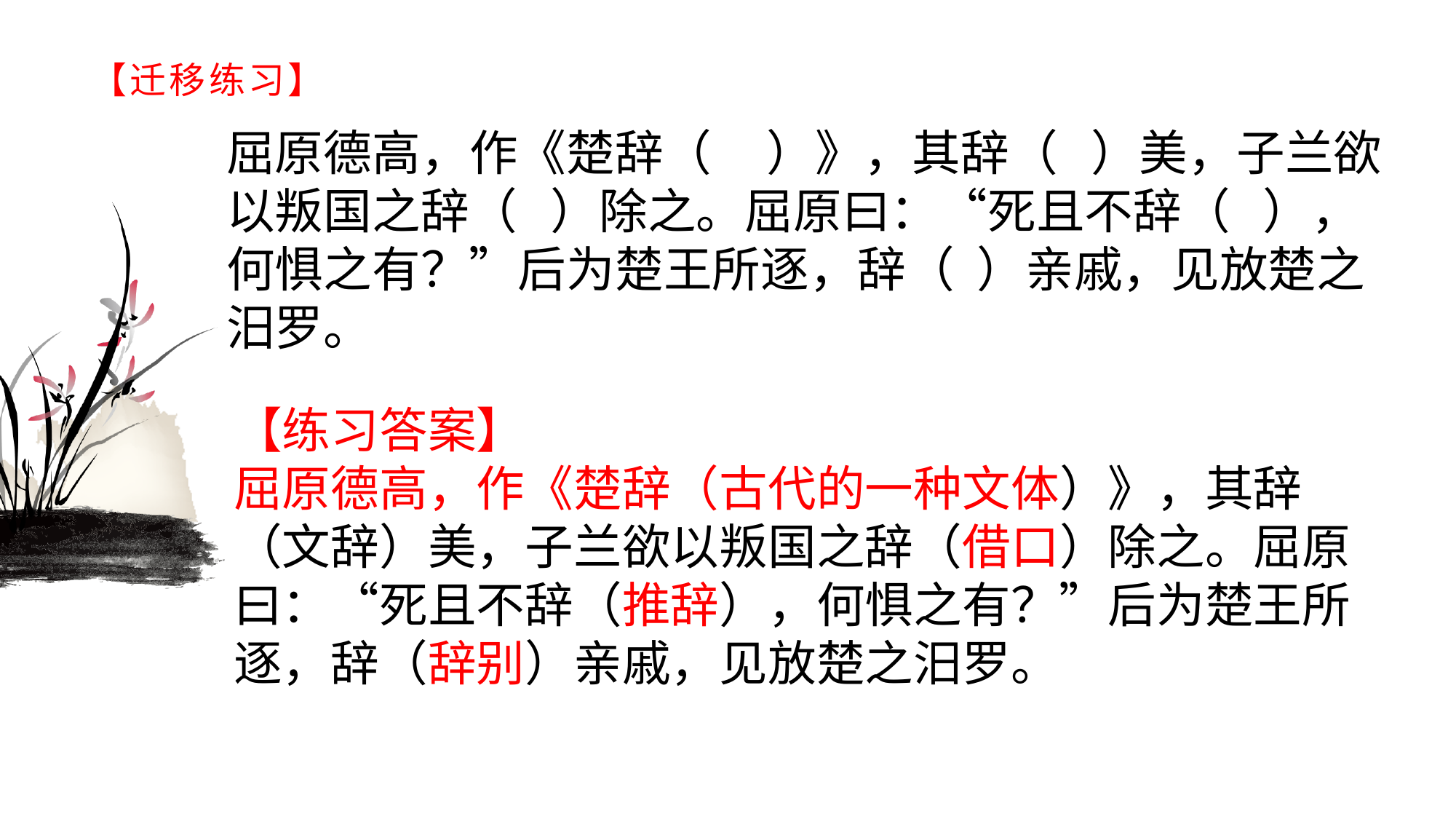

# 【迁移练习】
屈原德高，作《楚辞（     ）》，其辞（   ）美，子兰欲以叛国之辞（   ）除之。屈原曰：“死且不辞（   ），何惧之有？”后为楚王所逐，辞（  ）亲戚，见放楚之汨罗。
【练习答案】屈原德高，作《楚辞（古代的一种文体）》，其辞（文辞）美，子兰欲以叛国之辞（借口）除之。屈原曰：“死且不辞（推辞），何惧之有？”后为楚王所逐，辞（辞别）亲戚，见放楚之汨罗。